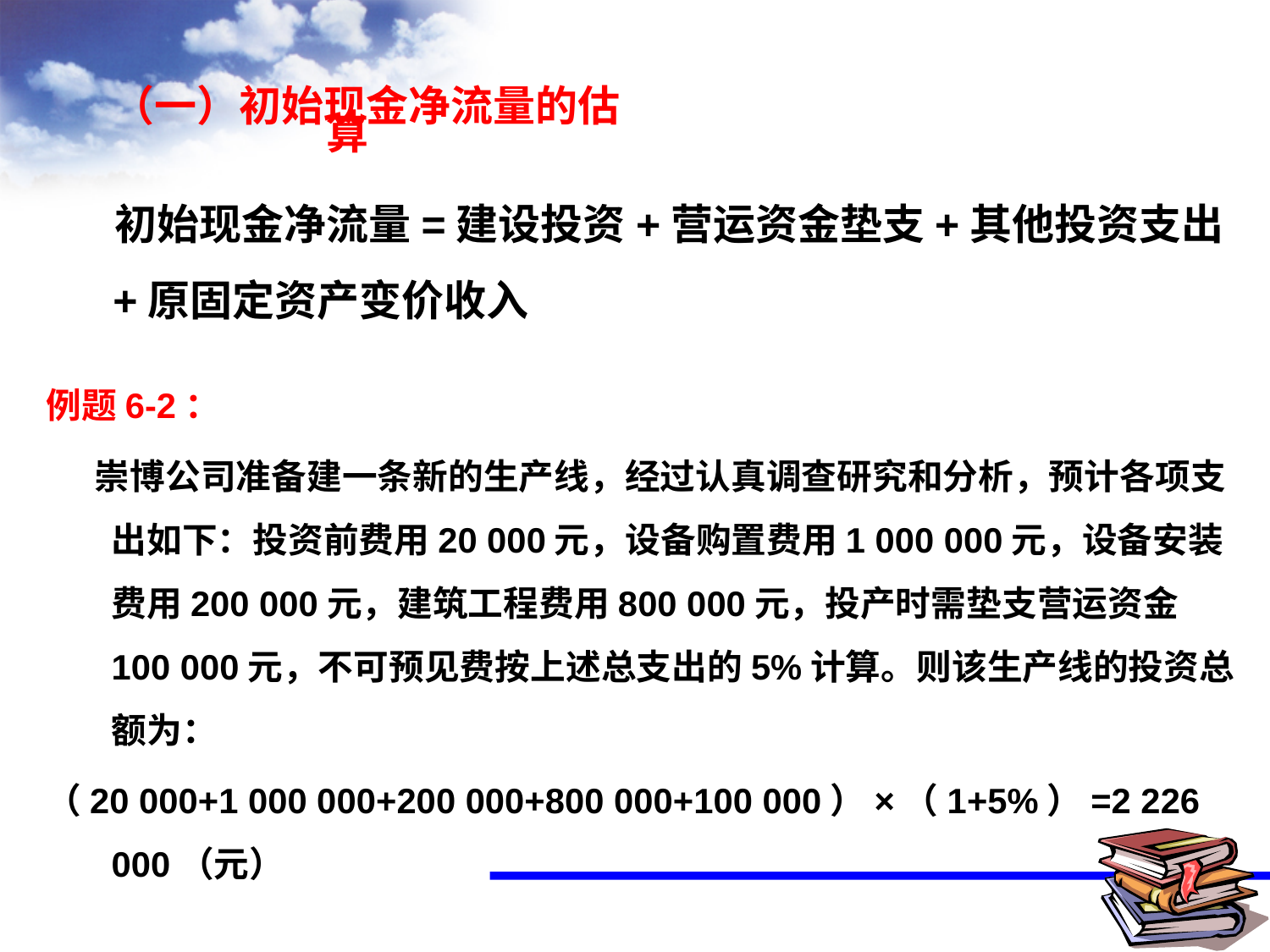

（一）初始现金净流量的估算
      初始现金净流量=建设投资+营运资金垫支+其他投资支出+原固定资产变价收入
例题6-2：
     崇博公司准备建一条新的生产线，经过认真调查研究和分析，预计各项支出如下：投资前费用20 000元，设备购置费用1 000 000元，设备安装费用200 000元，建筑工程费用800 000元，投产时需垫支营运资金100 000元，不可预见费按上述总支出的5%计算。则该生产线的投资总额为：
（20 000+1 000 000+200 000+800 000+100 000）×（1+5%）=2 226 000（元）